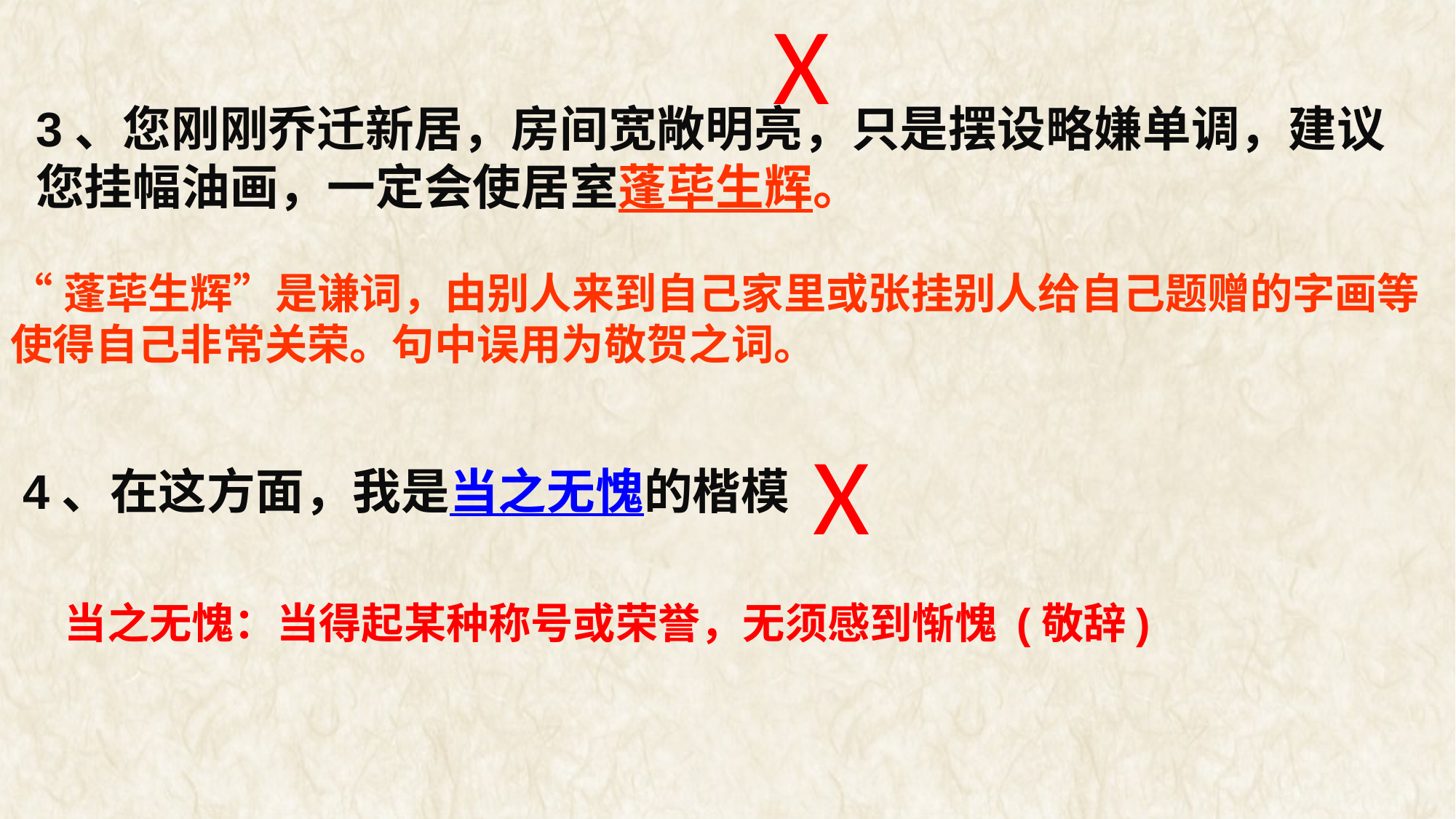

Χ
3、您刚刚乔迁新居，房间宽敞明亮，只是摆设略嫌单调，建议您挂幅油画，一定会使居室蓬荜生辉。
“蓬荜生辉”是谦词，由别人来到自己家里或张挂别人给自己题赠的字画等使得自己非常关荣。句中误用为敬贺之词。
Χ
4、在这方面，我是当之无愧的楷模

当之无愧：当得起某种称号或荣誉，无须感到惭愧 (敬辞)